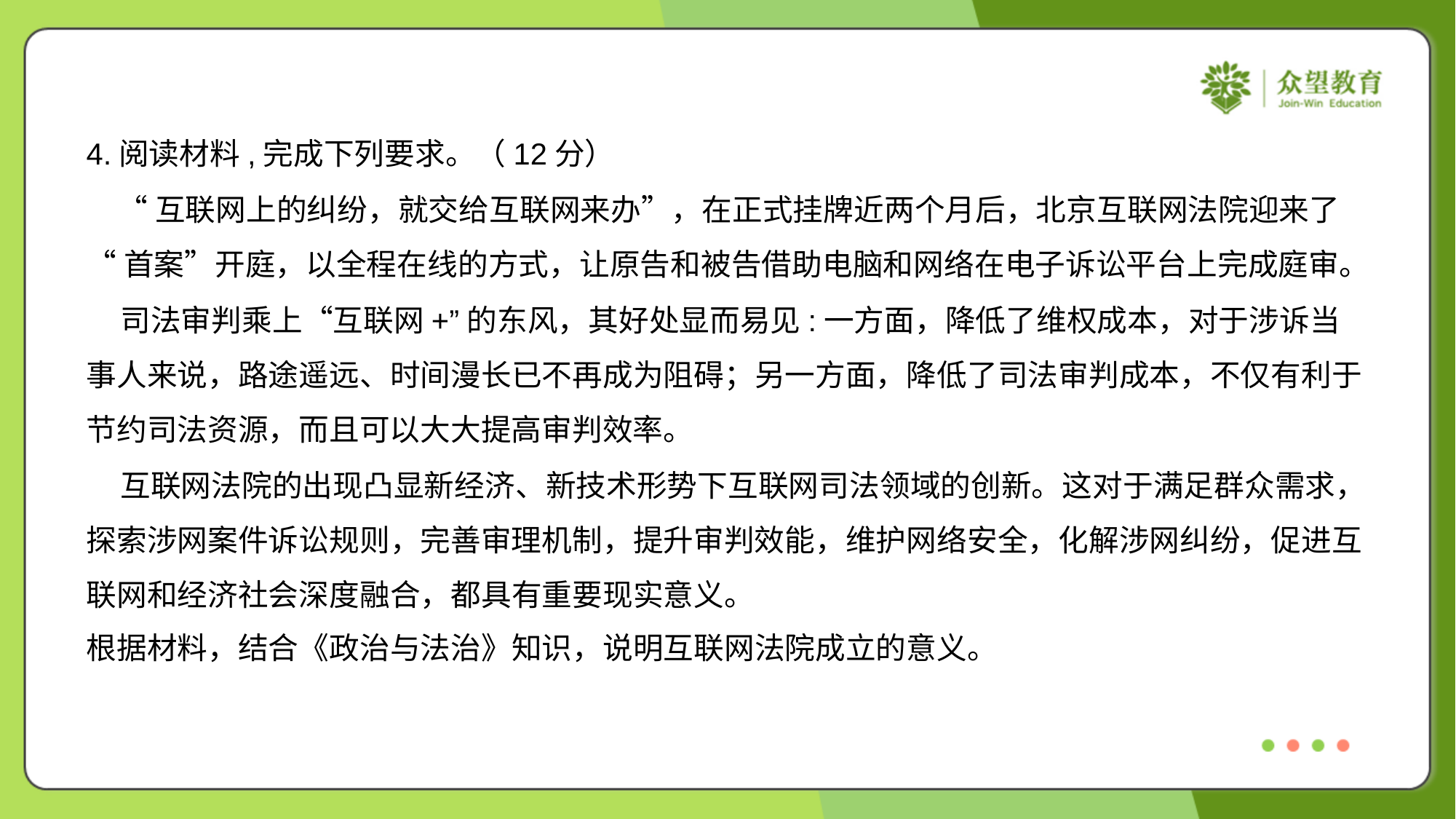

4.阅读材料,完成下列要求。（12分）
    “互联网上的纠纷，就交给互联网来办”，在正式挂牌近两个月后，北京互联网法院迎来了
“首案”开庭，以全程在线的方式，让原告和被告借助电脑和网络在电子诉讼平台上完成庭审。
    司法审判乘上“互联网+”的东风，其好处显而易见:一方面，降低了维权成本，对于涉诉当
事人来说，路途遥远、时间漫长已不再成为阻碍；另一方面，降低了司法审判成本，不仅有利于
节约司法资源，而且可以大大提高审判效率。
    互联网法院的出现凸显新经济、新技术形势下互联网司法领域的创新。这对于满足群众需求，
探索涉网案件诉讼规则，完善审理机制，提升审判效能，维护网络安全，化解涉网纠纷，促进互
联网和经济社会深度融合，都具有重要现实意义。
根据材料，结合《政治与法治》知识，说明互联网法院成立的意义。